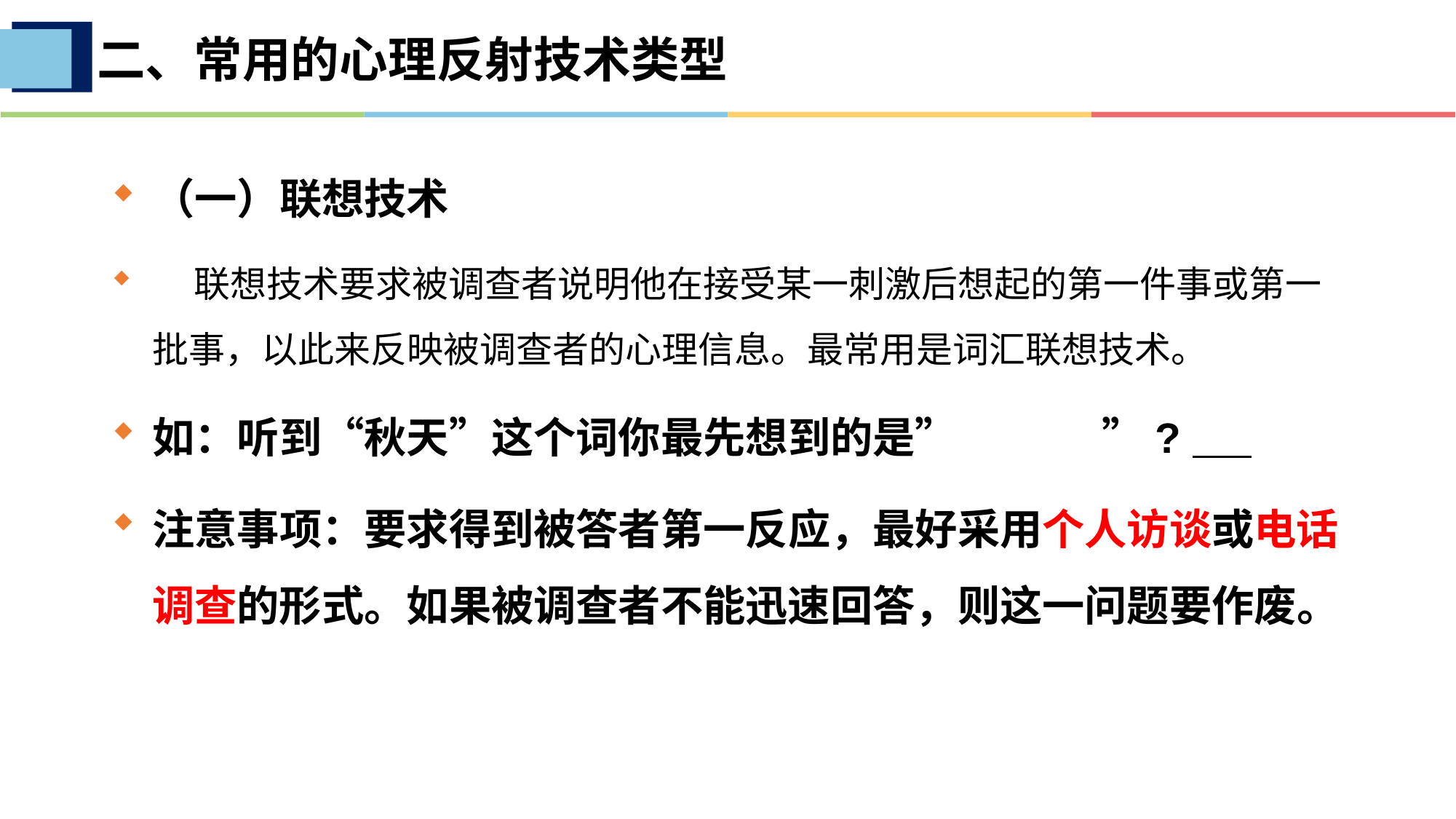

二、常用的心理反射技术类型

（一）联想技术
    联想技术要求被调查者说明他在接受某一刺激后想起的第一件事或第一批事，以此来反映被调查者的心理信息。最常用是词汇联想技术。
如：听到“秋天”这个词你最先想到的是”               ”?
注意事项：要求得到被答者第一反应，最好采用个人访谈或电话调查的形式。如果被调查者不能迅速回答，则这一问题要作废。